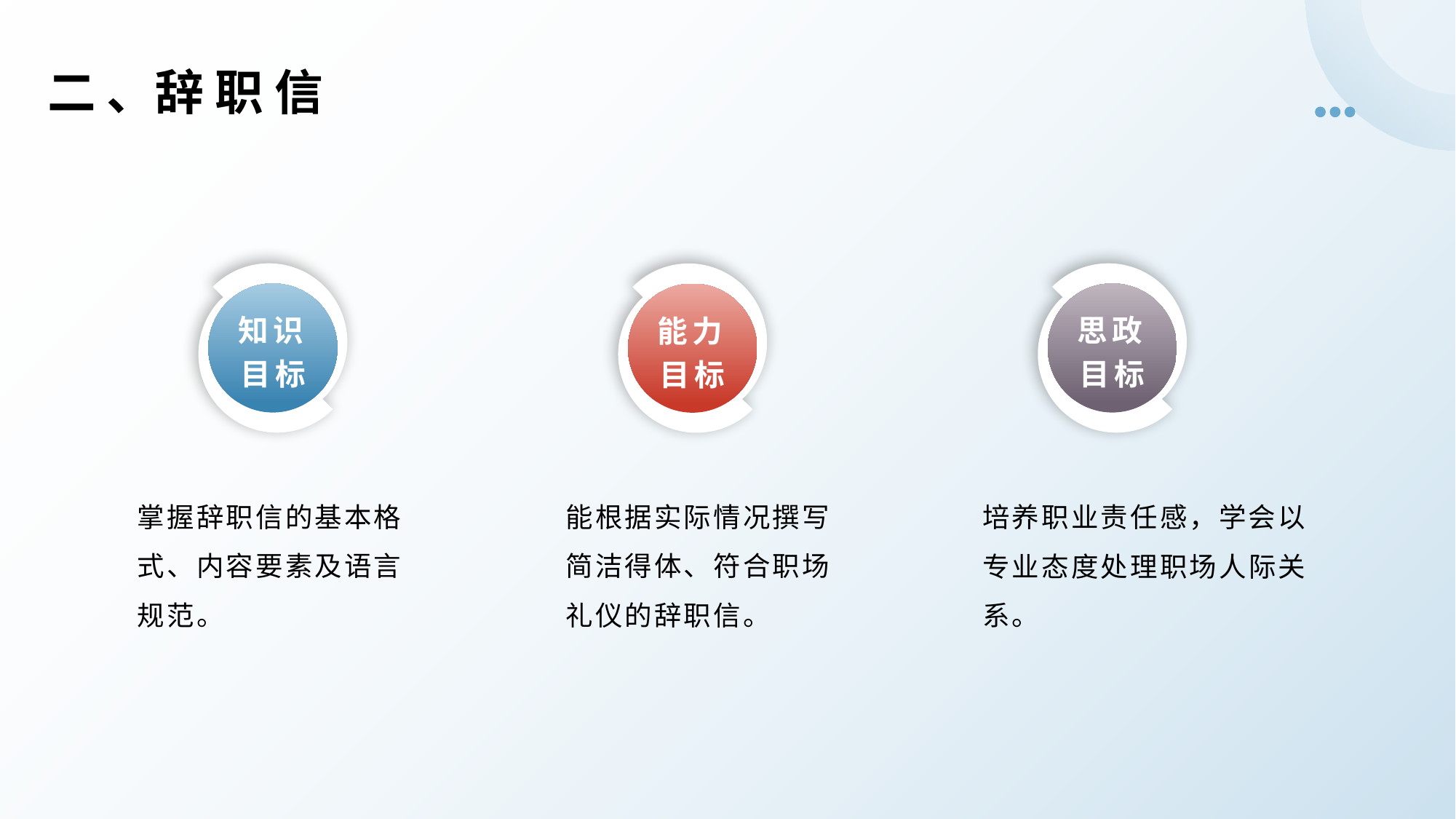

二 、辞 职 信

知识目标
思政目标
能力目标
掌握辞职信的基本格式、内容要素及语言规范。

能根据实际情况撰写简洁得体、符合职场礼仪的辞职信。

培养职业责任感，学会以专业态度处理职场人际关系。